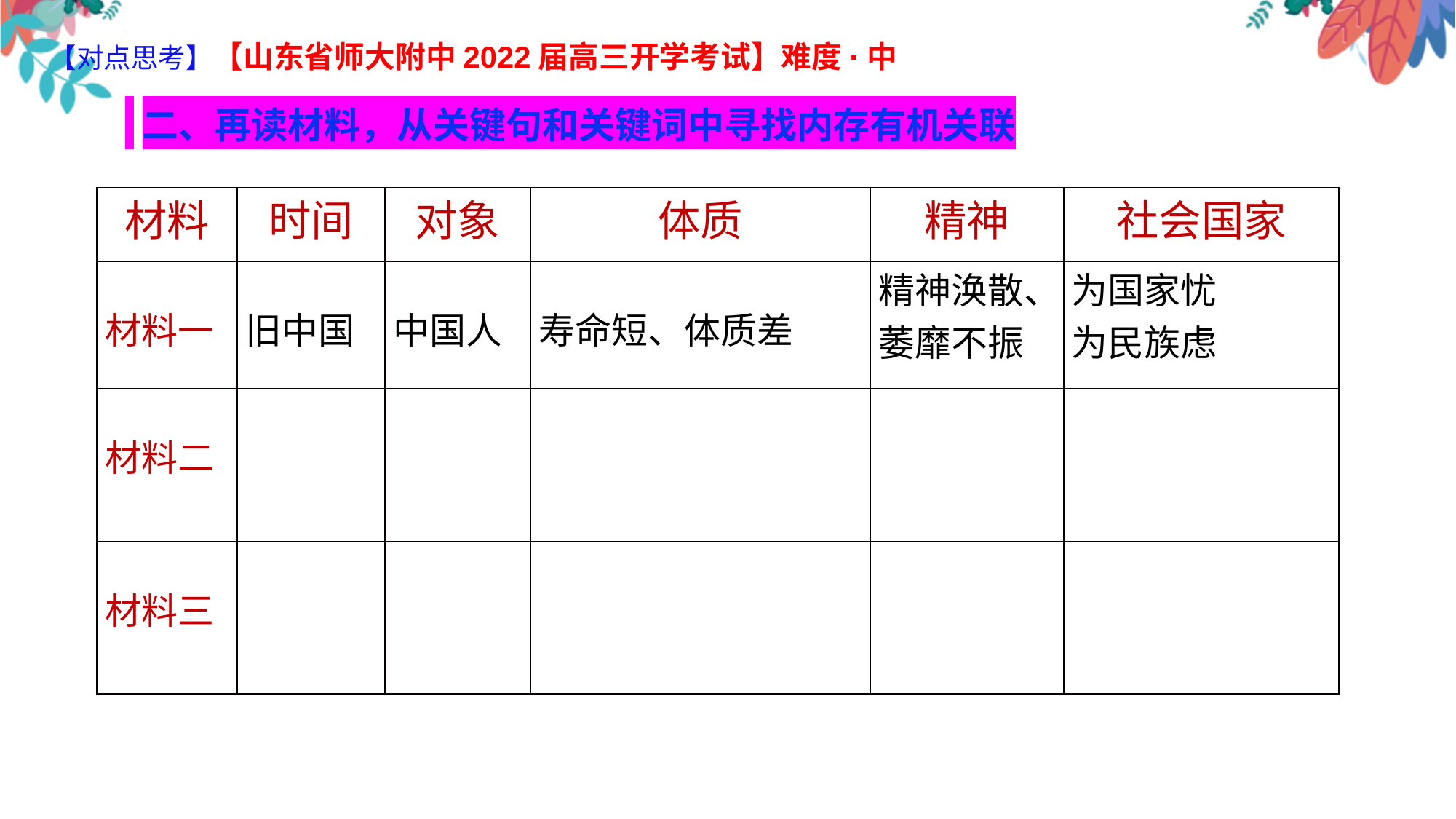

【对点思考】【山东省师大附中2022届高三开学考试】难度·中
            二、再读材料，从关键句和关键词中寻找内存有机关联
| 材料 | 时间 | 对象 | 体质 | 精神 | 社会国家 |
| --- | --- | --- | --- | --- | --- |
| 材料一 | 旧中国 | 中国人 | 寿命短、体质差 | 精神涣散、萎靡不振 | 为国家忧 为民族虑 |
| 材料二 |  |  |  |  |  |
| 材料三 |  |  |  |  |  |